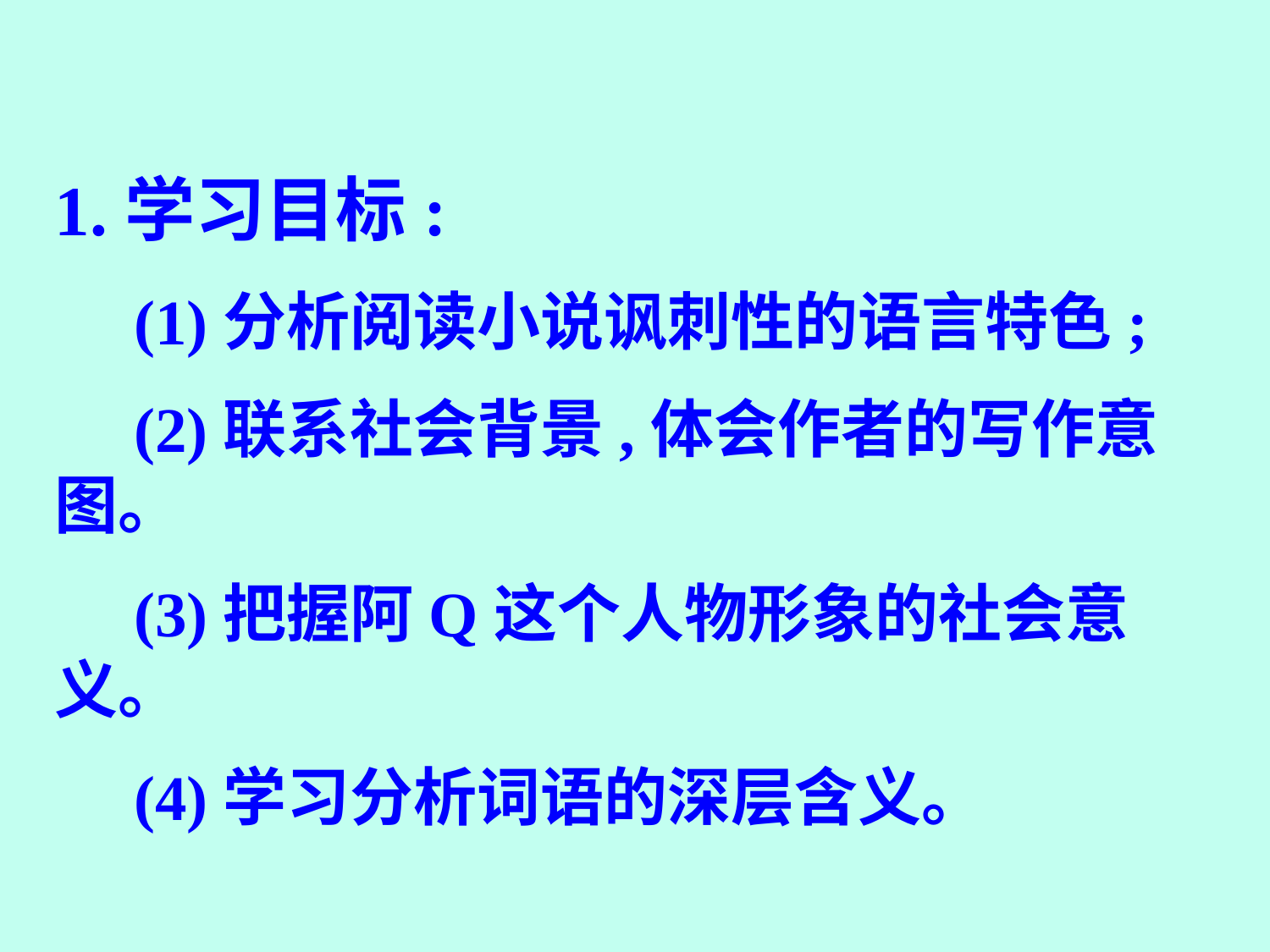

1.学习目标:
     (1)分析阅读小说讽刺性的语言特色;
     (2)联系社会背景,体会作者的写作意图。
     (3)把握阿Q这个人物形象的社会意义。
     (4)学习分析词语的深层含义。